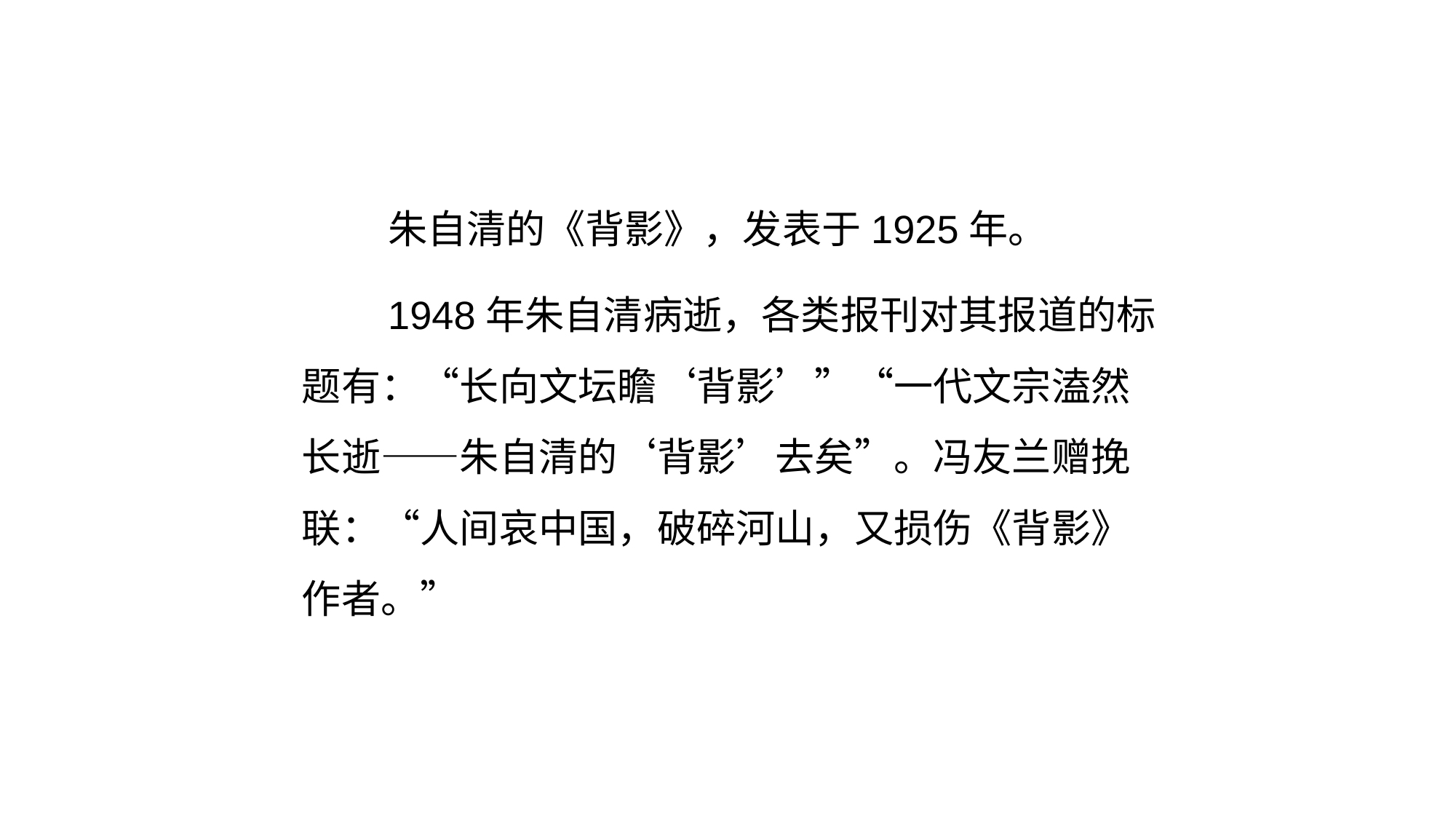

朱自清的《背影》，发表于1925年。
1948年朱自清病逝，各类报刊对其报道的标题有：“长向文坛瞻‘背影’”“一代文宗溘然长逝——朱自清的‘背影’去矣”。冯友兰赠挽联：“人间哀中国，破碎河山，又损伤《背影》作者。”